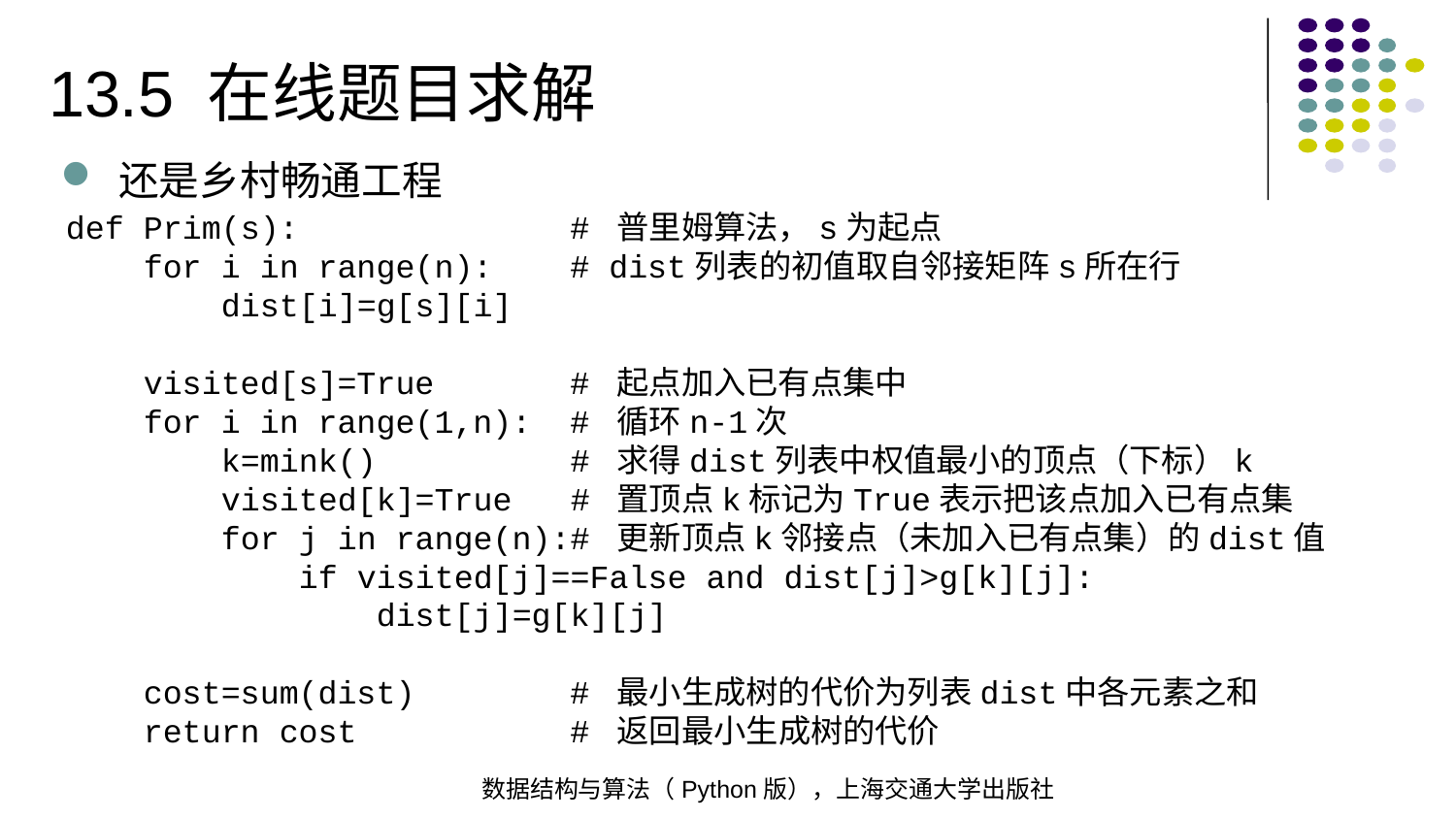

13.5 在线题目求解
还是乡村畅通工程
def Prim(s):              # 普里姆算法，s为起点
    for i in range(n):    # dist列表的初值取自邻接矩阵s所在行
        dist[i]=g[s][i]

    visited[s]=True       # 起点加入已有点集中
    for i in range(1,n):  # 循环n-1次
        k=mink()          # 求得dist列表中权值最小的顶点（下标）k
        visited[k]=True   # 置顶点k标记为True表示把该点加入已有点集
        for j in range(n):# 更新顶点k邻接点（未加入已有点集）的dist值
            if visited[j]==False and dist[j]>g[k][j]:
                dist[j]=g[k][j]

    cost=sum(dist)        # 最小生成树的代价为列表dist中各元素之和
    return cost           # 返回最小生成树的代价